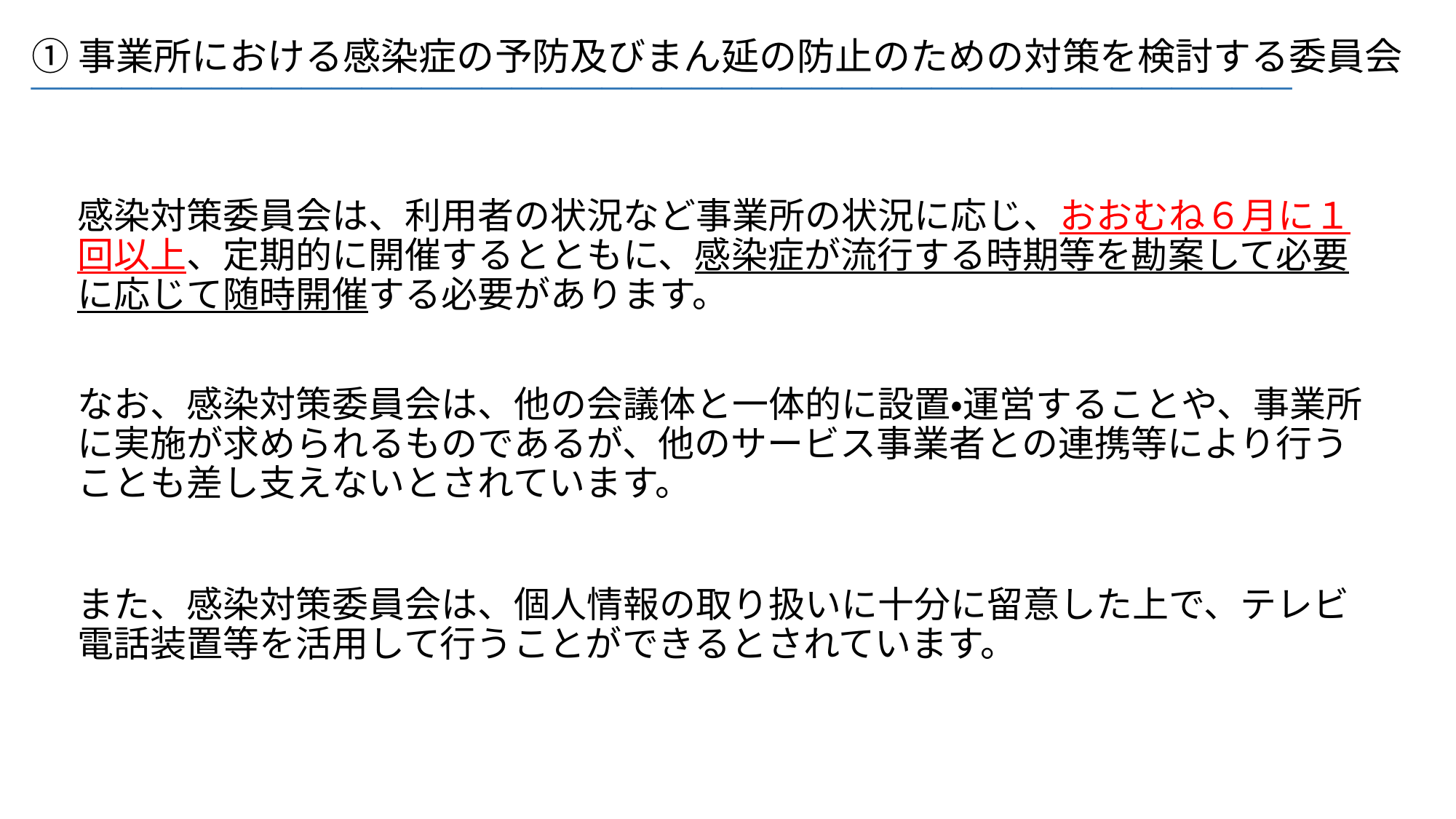

__________________________________________
①事業所における感染症の予防及びまん延の防止のための対策を検討する委員会
感染対策委員会は、利用者の状況など事業所の状況に応じ、おおむね６月に１回以上、定期的に開催するとともに、感染症が流行する時期等を勘案して必要に応じて随時開催する必要があります。
なお、感染対策委員会は、他の会議体と一体的に設置・運営することや、事業所に実施が求められるものであるが、他のサービス事業者との連携等により行うことも差し支えないとされています。
また、感染対策委員会は、個人情報の取り扱いに十分に留意した上で、テレビ電話装置等を活用して行うことができるとされています。